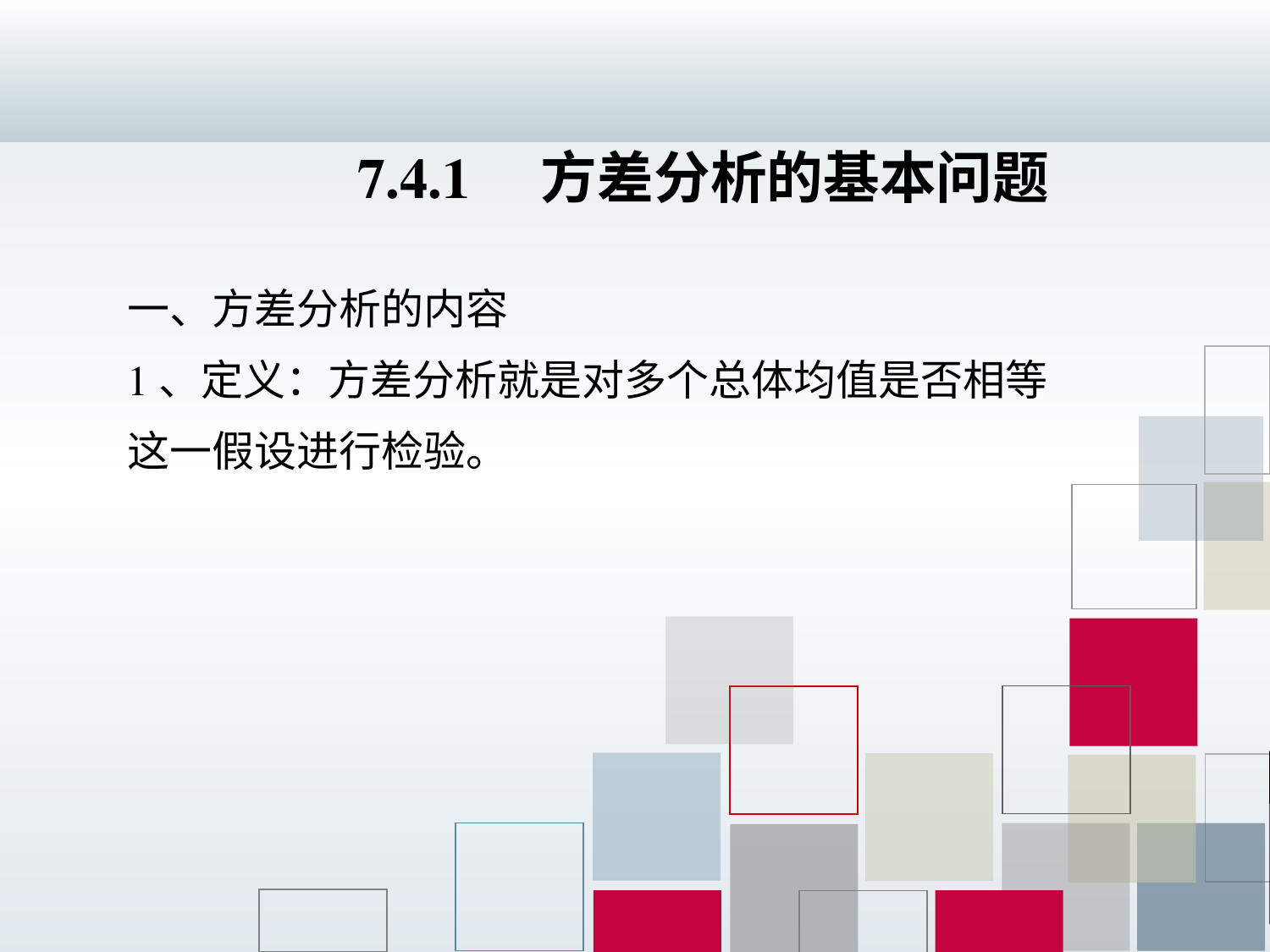

7.4.1    方差分析的基本问题
一、方差分析的内容
1、定义：方差分析就是对多个总体均值是否相等这一假设进行检验。